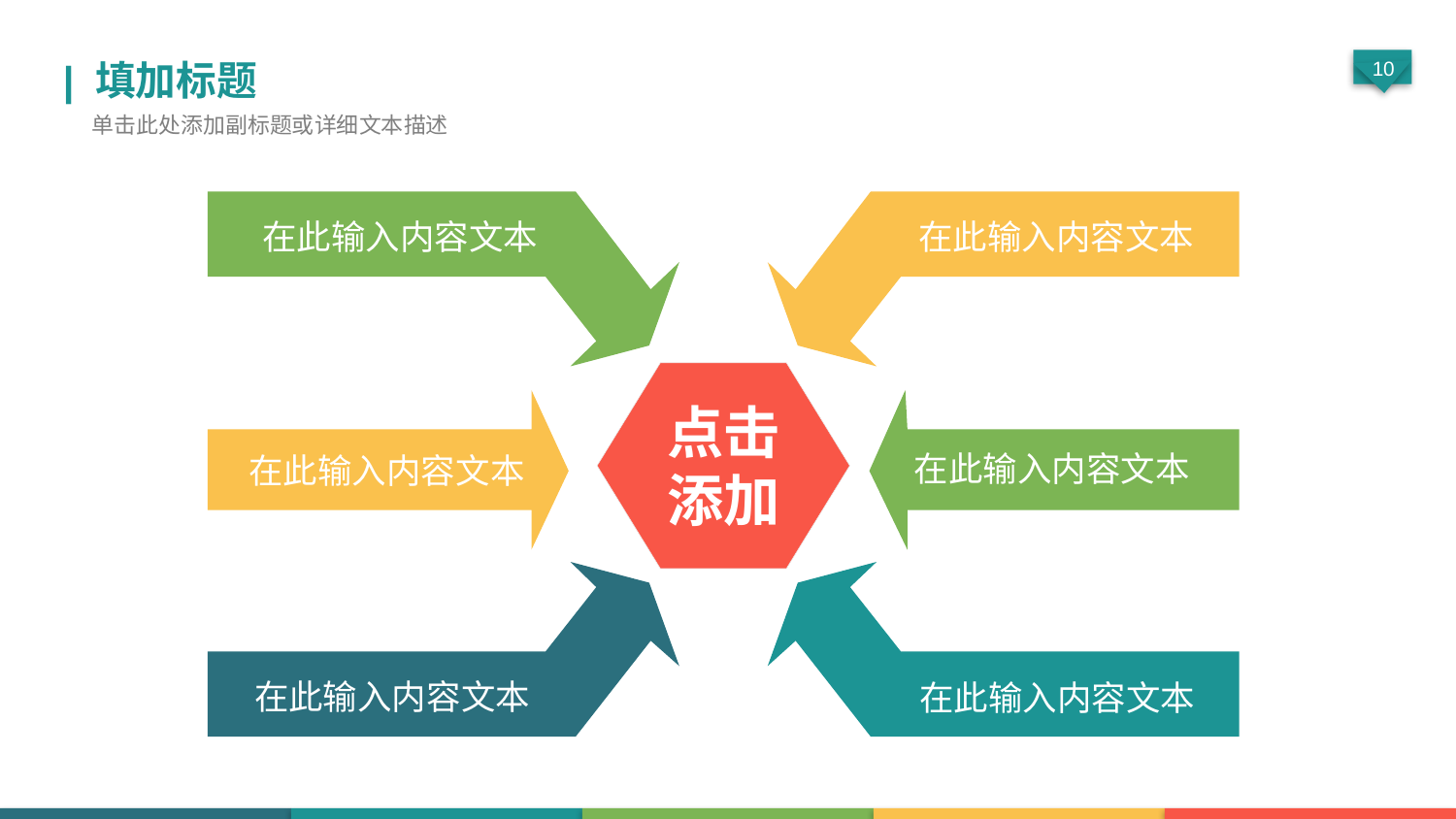

| 填加标题
单击此处添加副标题或详细文本描述

在此输入内容文本
在此输入内容文本

点击
添加

在此输入内容文本
在此输入内容文本

在此输入内容文本
在此输入内容文本